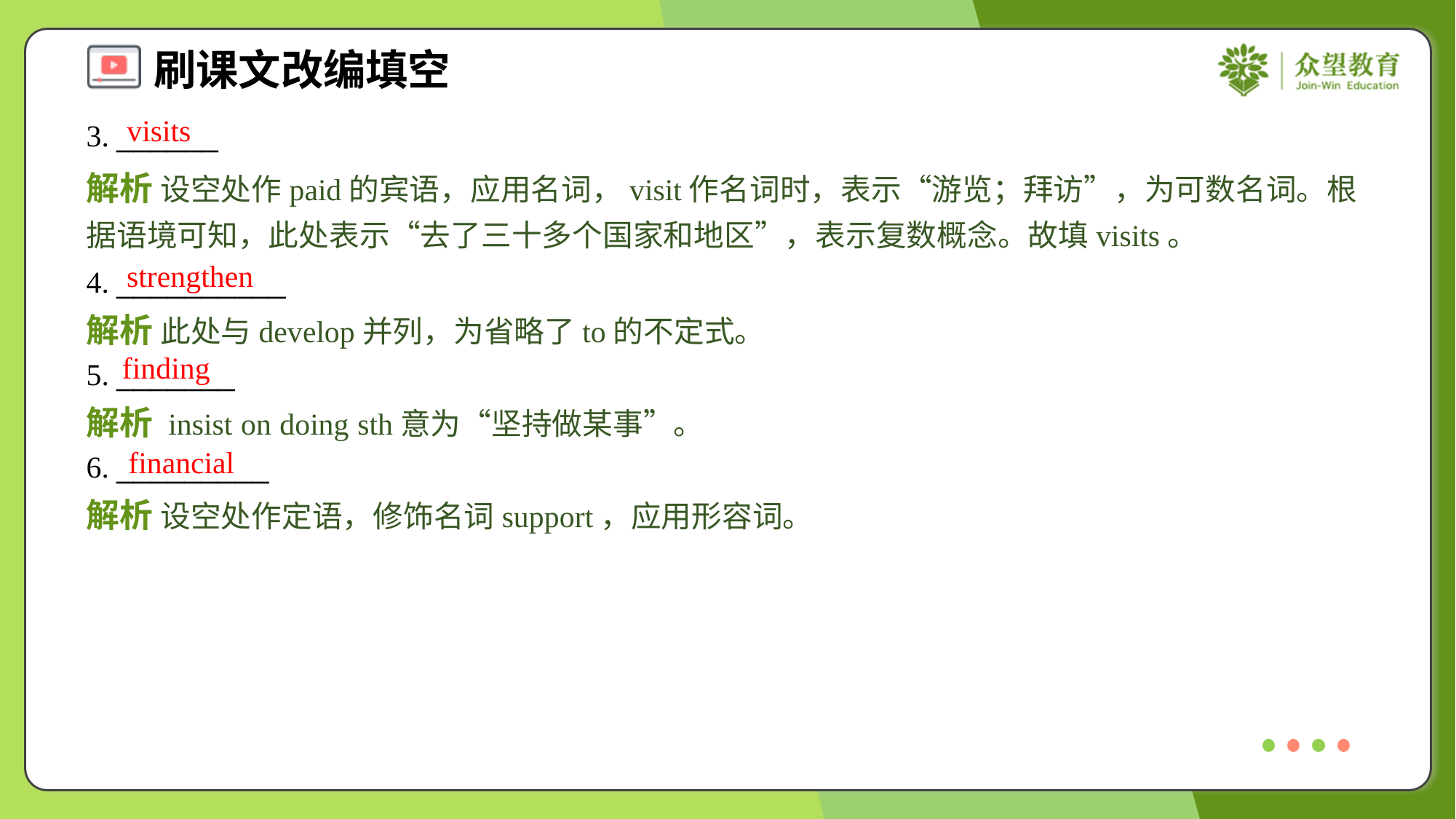

visits
3. ______
解析 设空处作paid的宾语，应用名词，visit作名词时，表示“游览；拜访”，为可数名词。根据语境可知，此处表示“去了三十多个国家和地区”，表示复数概念。故填visits。
strengthen
4. __________
解析 此处与develop并列，为省略了to的不定式。
finding
5. _______
解析 insist on doing sth意为“坚持做某事”。
financial
6. _________
解析 设空处作定语，修饰名词support，应用形容词。